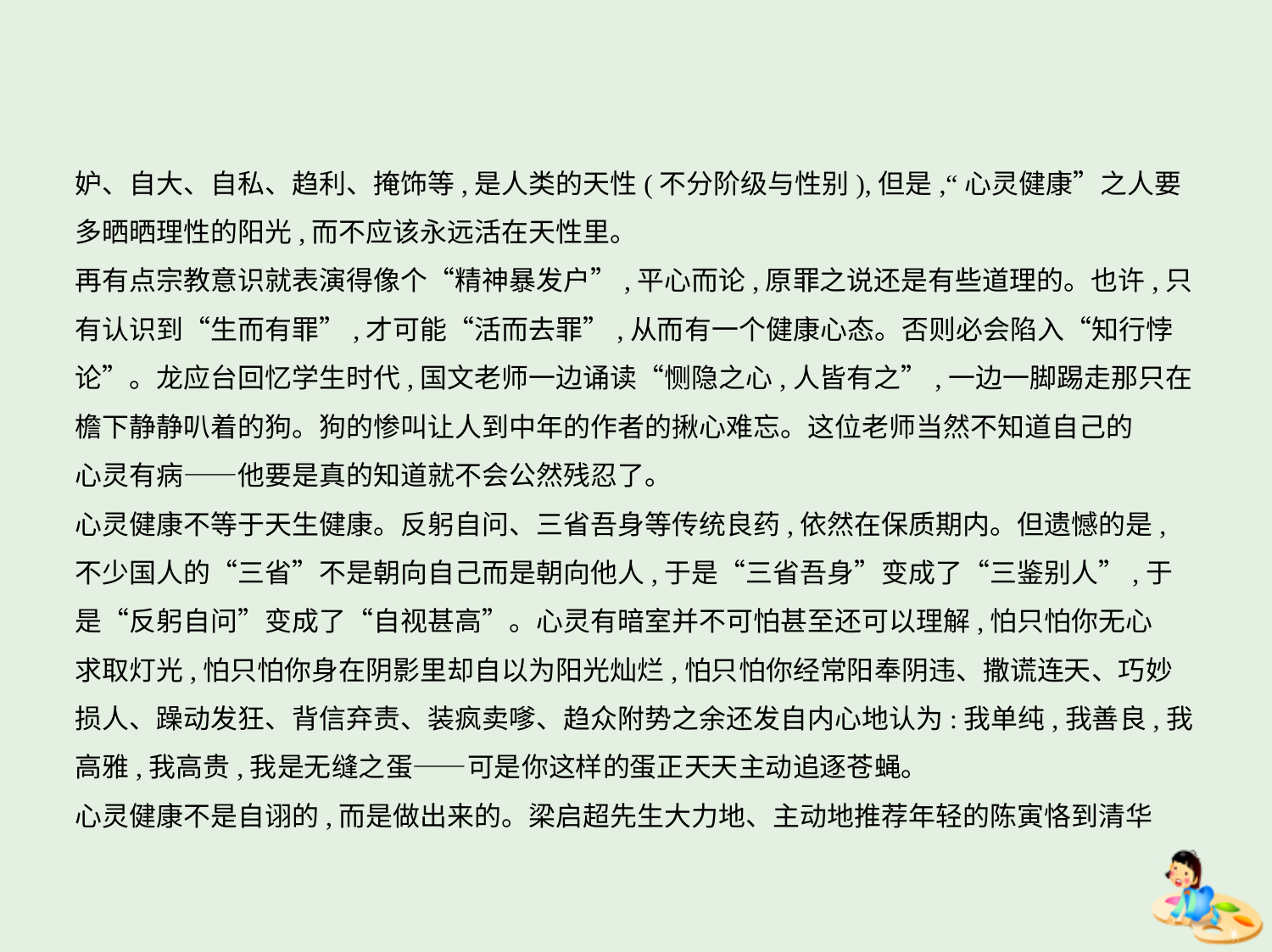

妒、自大、自私、趋利、掩饰等,是人类的天性(不分阶级与性别),但是,“心灵健康”之人要
多晒晒理性的阳光,而不应该永远活在天性里。
再有点宗教意识就表演得像个“精神暴发户”,平心而论,原罪之说还是有些道理的。也许,只
有认识到“生而有罪”,才可能“活而去罪”,从而有一个健康心态。否则必会陷入“知行悖
论”。龙应台回忆学生时代,国文老师一边诵读“恻隐之心,人皆有之”,一边一脚踢走那只在
檐下静静叭着的狗。狗的惨叫让人到中年的作者的揪心难忘。这位老师当然不知道自己的
心灵有病——他要是真的知道就不会公然残忍了。
心灵健康不等于天生健康。反躬自问、三省吾身等传统良药,依然在保质期内。但遗憾的是,
不少国人的“三省”不是朝向自己而是朝向他人,于是“三省吾身”变成了“三鉴别人”,于
是“反躬自问”变成了“自视甚高”。心灵有暗室并不可怕甚至还可以理解,怕只怕你无心
求取灯光,怕只怕你身在阴影里却自以为阳光灿烂,怕只怕你经常阳奉阴违、撒谎连天、巧妙
损人、躁动发狂、背信弃责、装疯卖嗲、趋众附势之余还发自内心地认为:我单纯,我善良,我
高雅,我高贵,我是无缝之蛋——可是你这样的蛋正天天主动追逐苍蝇。
心灵健康不是自诩的,而是做出来的。梁启超先生大力地、主动地推荐年轻的陈寅恪到清华